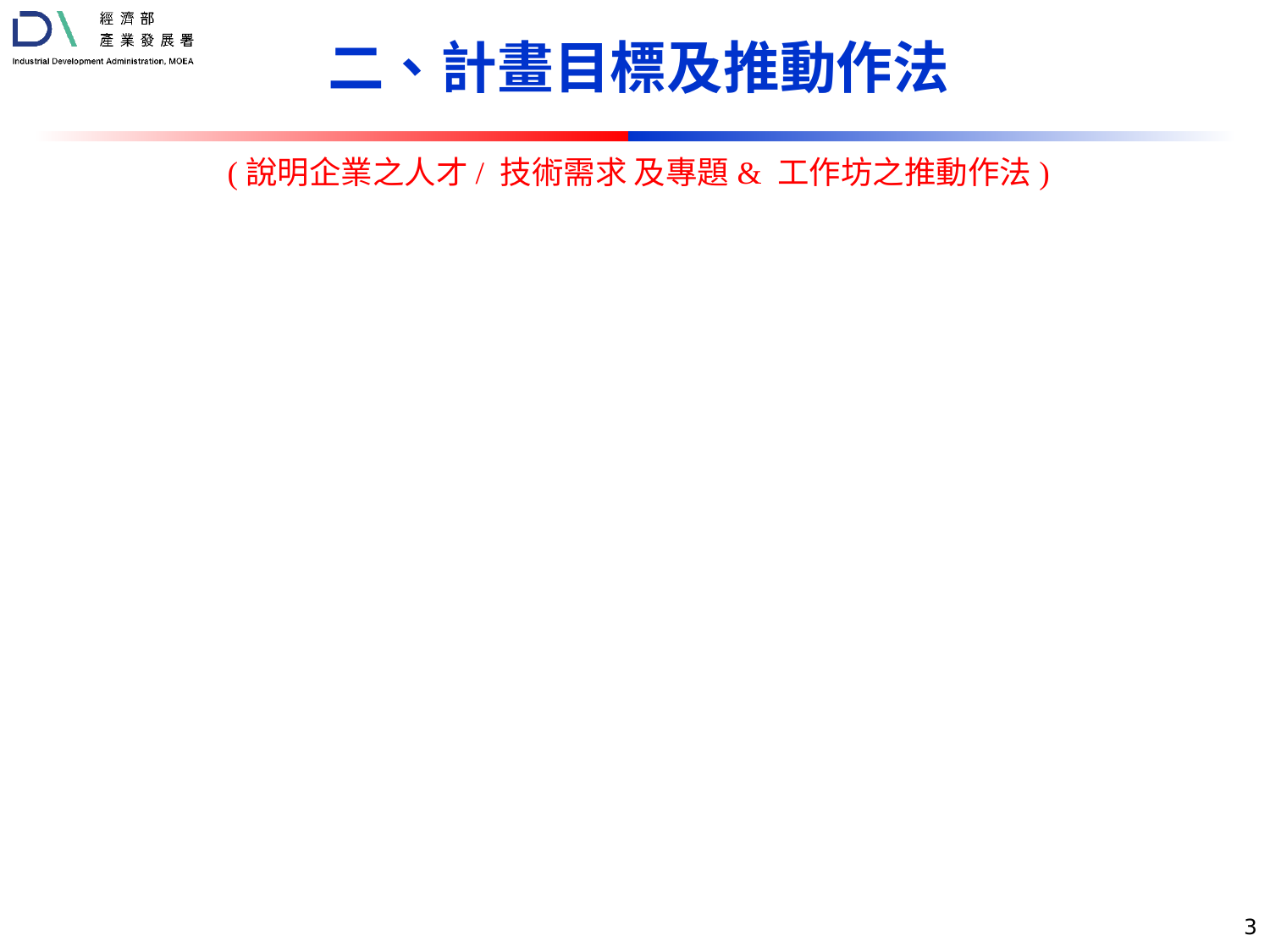

二、計畫目標及推動作法
(說明企業之人才/ 技術需求 及專題& 工作坊之推動作法)
3